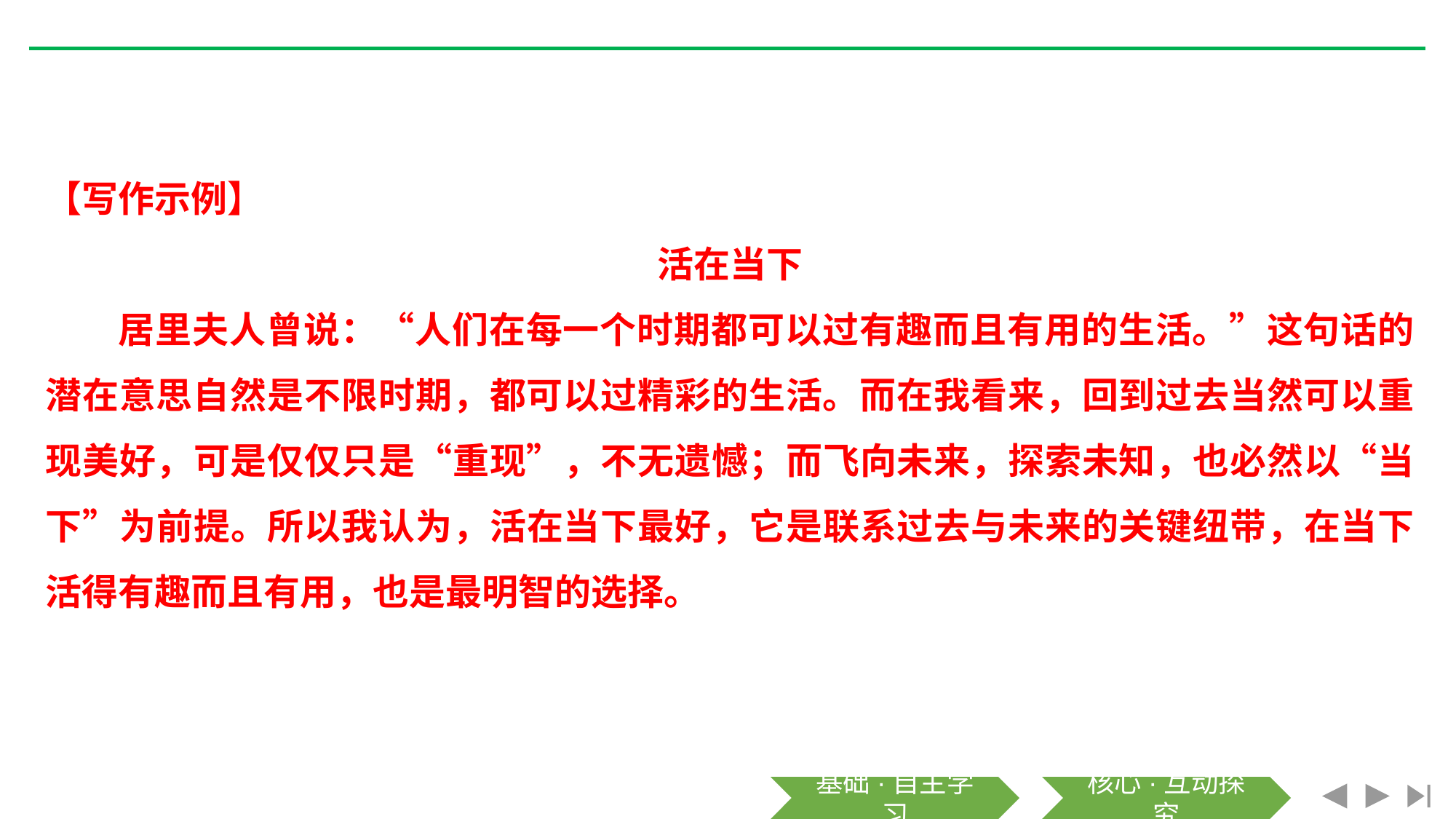

【写作示例】
活在当下
居里夫人曾说：“人们在每一个时期都可以过有趣而且有用的生活。”这句话的潜在意思自然是不限时期，都可以过精彩的生活。而在我看来，回到过去当然可以重现美好，可是仅仅只是“重现”，不无遗憾；而飞向未来，探索未知，也必然以“当下”为前提。所以我认为，活在当下最好，它是联系过去与未来的关键纽带，在当下活得有趣而且有用，也是最明智的选择。